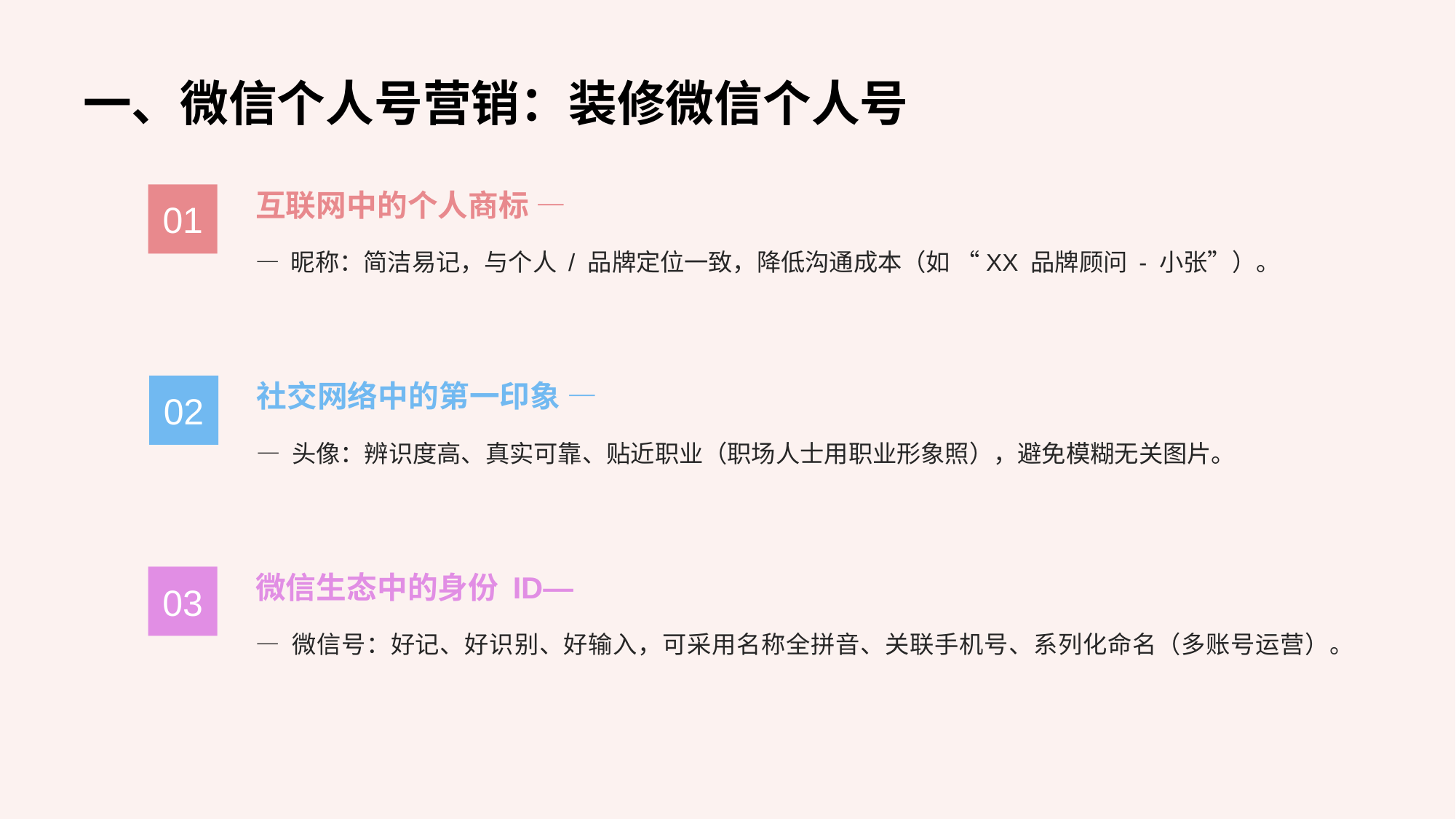

一、微信个人号营销：装修微信个人号
互联网中的个人商标 —
01
— 昵称：简洁易记，与个人 / 品牌定位一致，降低沟通成本（如 “XX 品牌顾问 - 小张”）。
社交网络中的第一印象 —
02
— 头像：辨识度高、真实可靠、贴近职业（职场人士用职业形象照），避免模糊无关图片。
微信生态中的身份 ID—
03
— 微信号：好记、好识别、好输入，可采用名称全拼音、关联手机号、系列化命名（多账号运营）。